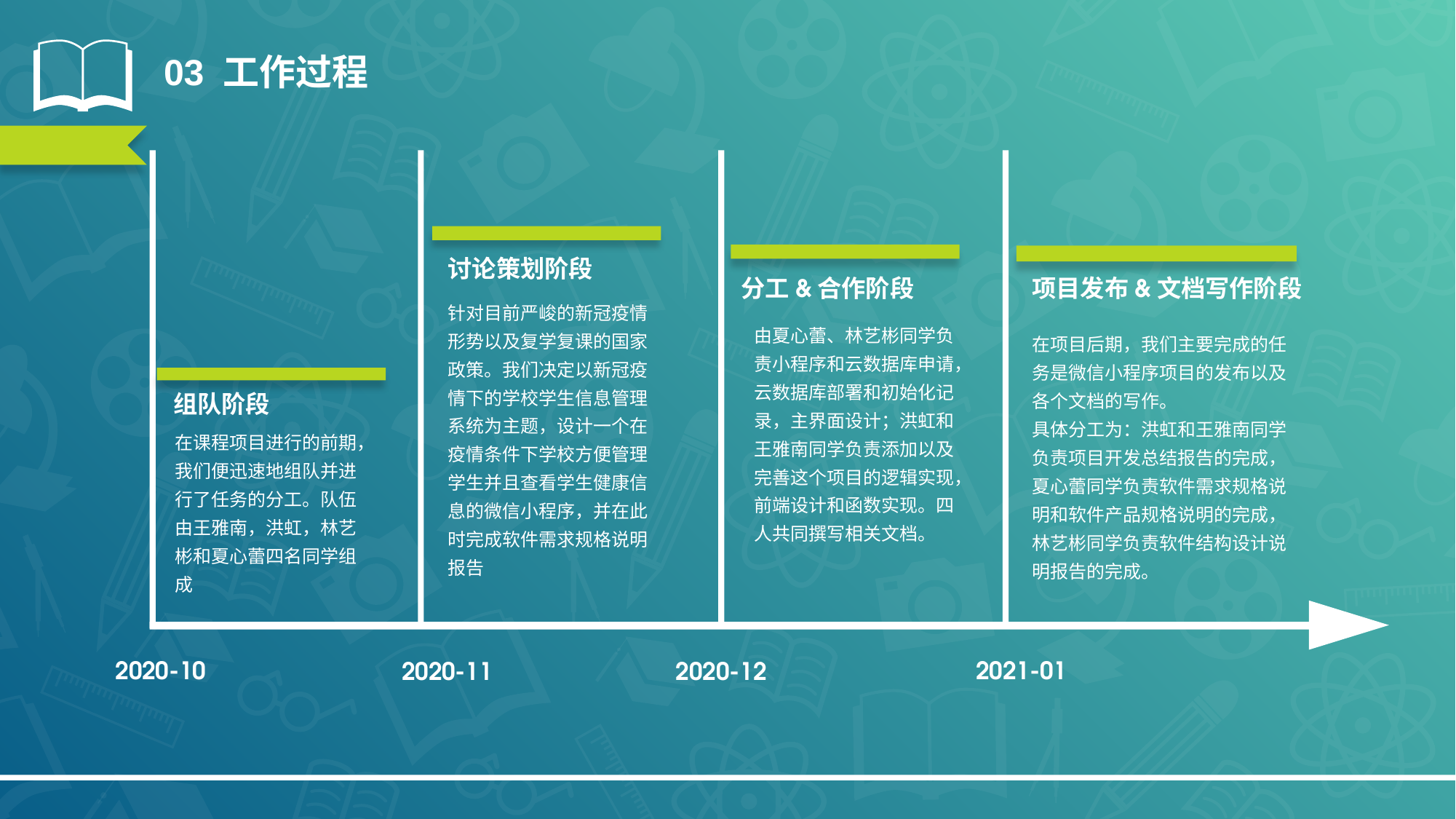

03 工作过程

讨论策划阶段
针对目前严峻的新冠疫情形势以及复学复课的国家政策。我们决定以新冠疫情下的学校学生信息管理系统为主题，设计一个在疫情条件下学校方便管理学生并且查看学生健康信息的微信小程序，并在此时完成软件需求规格说明报告

分工&合作阶段
由夏心蕾、林艺彬同学负责小程序和云数据库申请，云数据库部署和初始化记录，主界面设计；洪虹和王雅南同学负责添加以及完善这个项目的逻辑实现，前端设计和函数实现。四人共同撰写相关文档。

项目发布&文档写作阶段

在项目后期，我们主要完成的任务是微信小程序项目的发布以及各个文档的写作。
具体分工为：洪虹和王雅南同学负责项目开发总结报告的完成，夏心蕾同学负责软件需求规格说明和软件产品规格说明的完成，林艺彬同学负责软件结构设计说明报告的完成。

组队阶段
在课程项目进行的前期，我们便迅速地组队并进行了任务的分工。队伍由王雅南，洪虹，林艺彬和夏心蕾四名同学组成
2020-10
2021-01
2020-11
2020-12